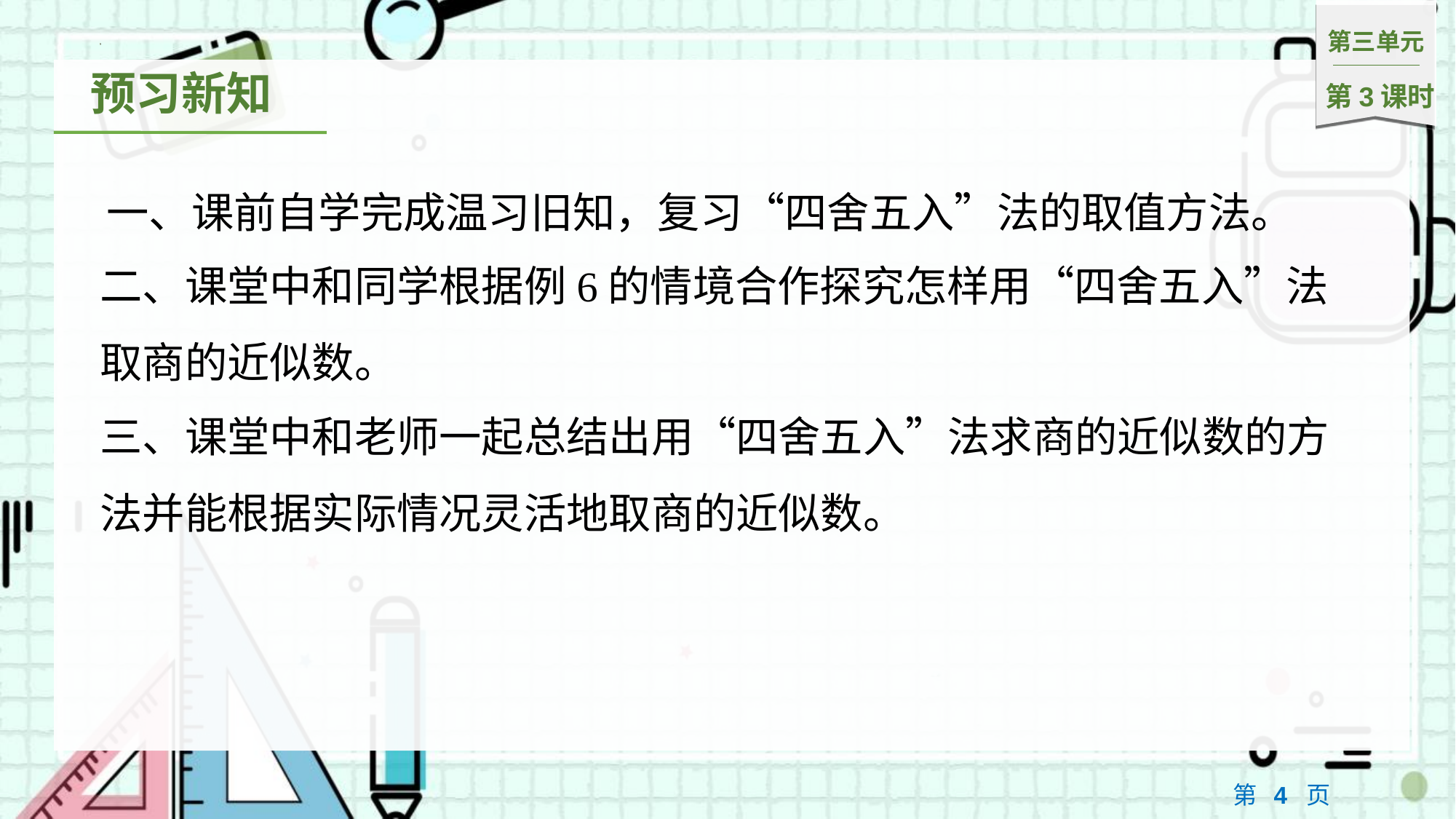

一、课前自学完成温习旧知，复习“四舍五入”法的取值方法。
二、课堂中和同学根据例6的情境合作探究怎样用“四舍五入”法取商的近似数。
三、课堂中和老师一起总结出用“四舍五入”法求商的近似数的方法并能根据实际情况灵活地取商的近似数。